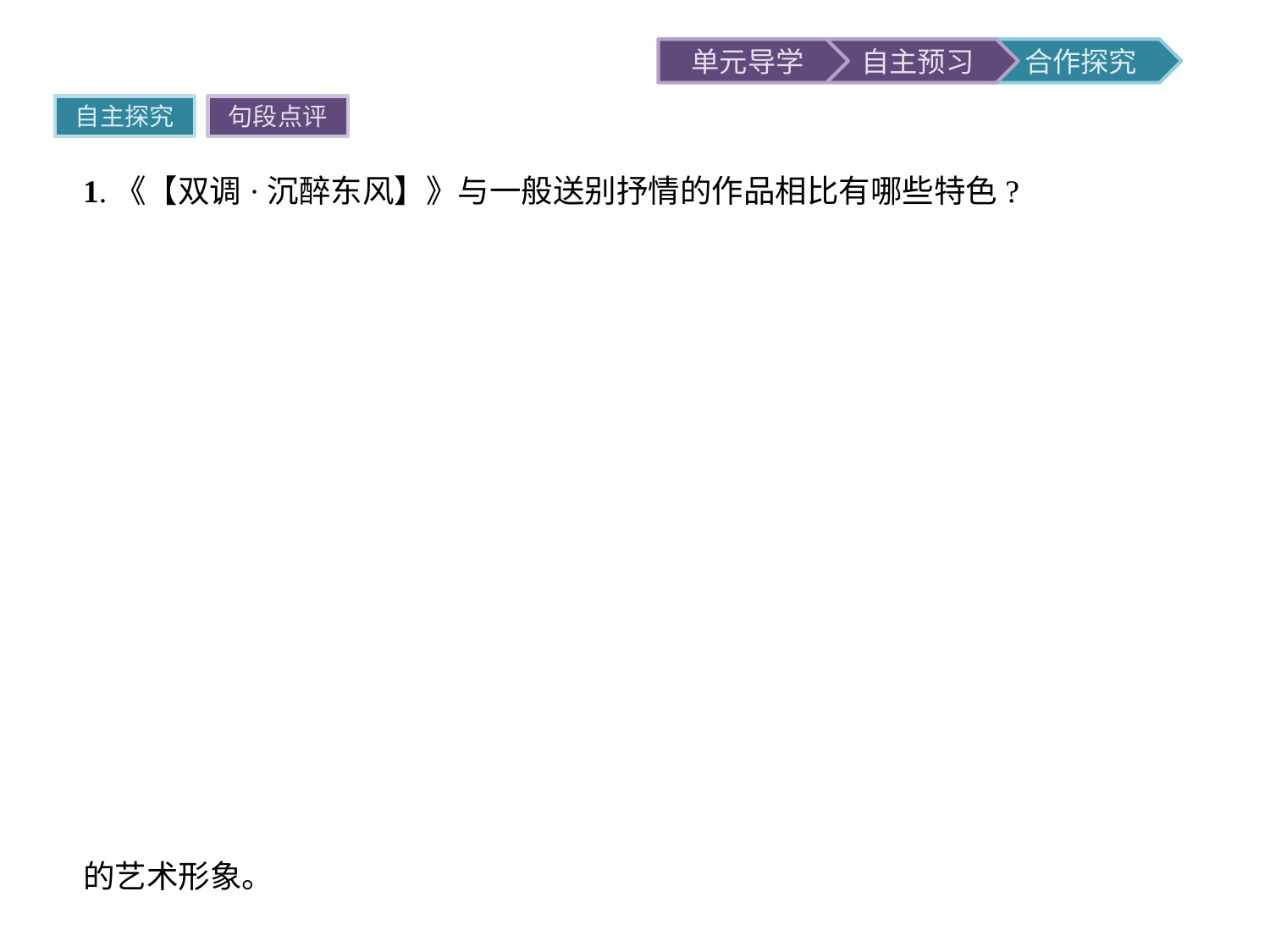

自主探究
句段点评
1.《【双调·沉醉东风】》与一般送别抒情的作品相比有哪些特色?
提示:从内容看,这首散曲虽然跟一般送别抒情的散曲一样出现依依不舍的送别情境,抒情主人公有“痛煞煞”的表现,以及对友人“保重将息”的叮咛,但没有一般送别抒情曲那种卿卿我我、缠绵悱恻的悲伤和压抑,而是以“好去者望前程万里”的积极之语激励对方,从而体现出一种昂扬向上、充满自信的送别情调。这既是此曲的独特之处,也是此曲跟一般抒情诗(含抒情曲)的主要区别。从表现手法看,此曲主要用行为描写和心理描写来表现主题。一般送别抒情曲多采用“借景抒情”的写法,即通过典型的景物描写抒发送别时的悲伤情感。本曲没有常见的景物描写,前两句中“天南地北”“月缺花飞”写出了主人公送别时的强烈感受;后三句用对比手法,在“痛煞煞”中表达昂扬有力的叮咛祝愿;中间两句直接写抒情主人公送别时的动态和神态。总之,这首散曲通过描写主人公送别时的心理感受和细节动作,刻画出一个在送别的悲痛中给对方以鼓舞和力量的艺术形象。